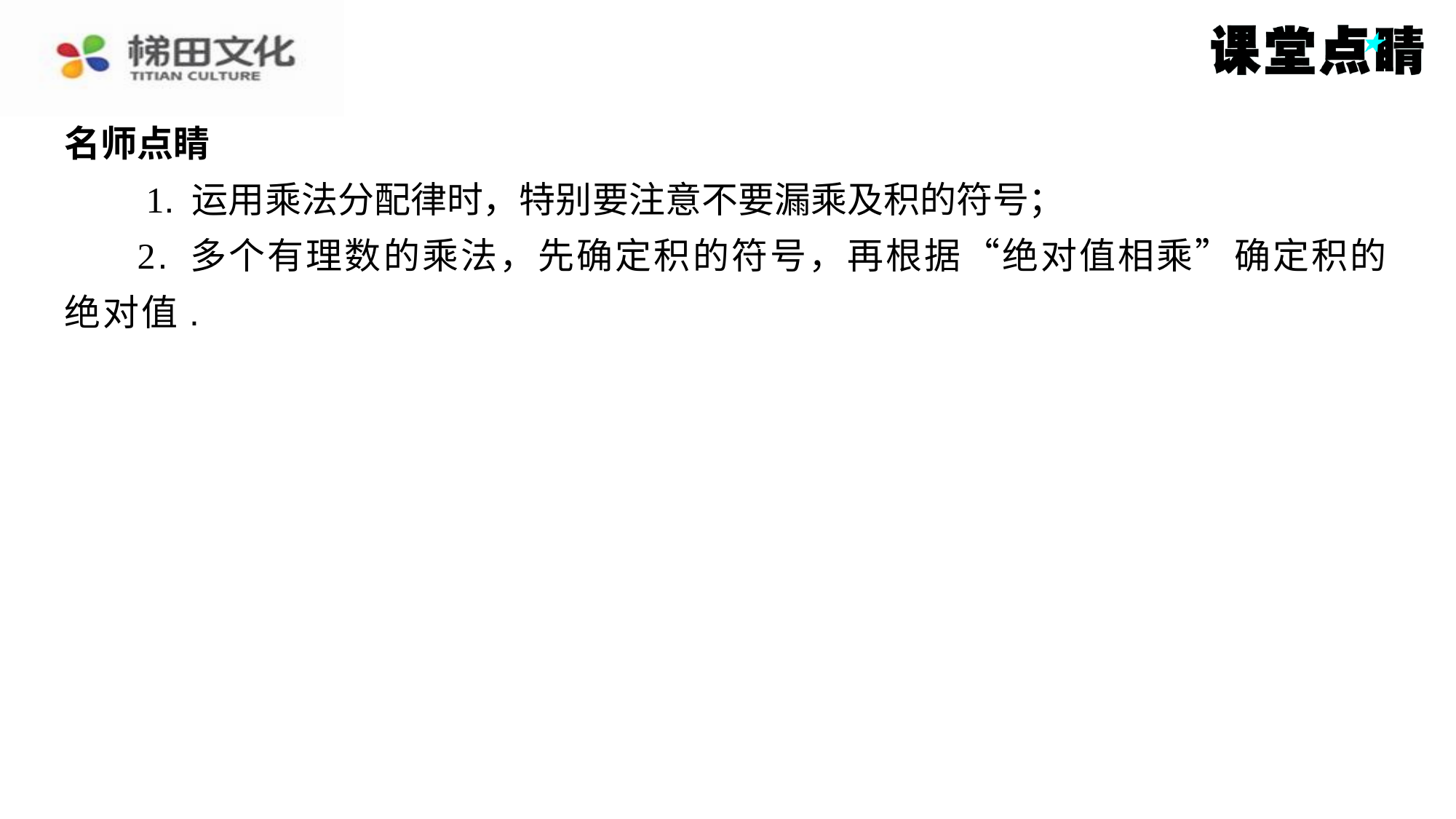

名师点睛
　　1. 运用乘法分配律时，特别要注意不要漏乘及积的符号；
2. 多个有理数的乘法，先确定积的符号，再根据“绝对值相乘”确定积的
绝对值.